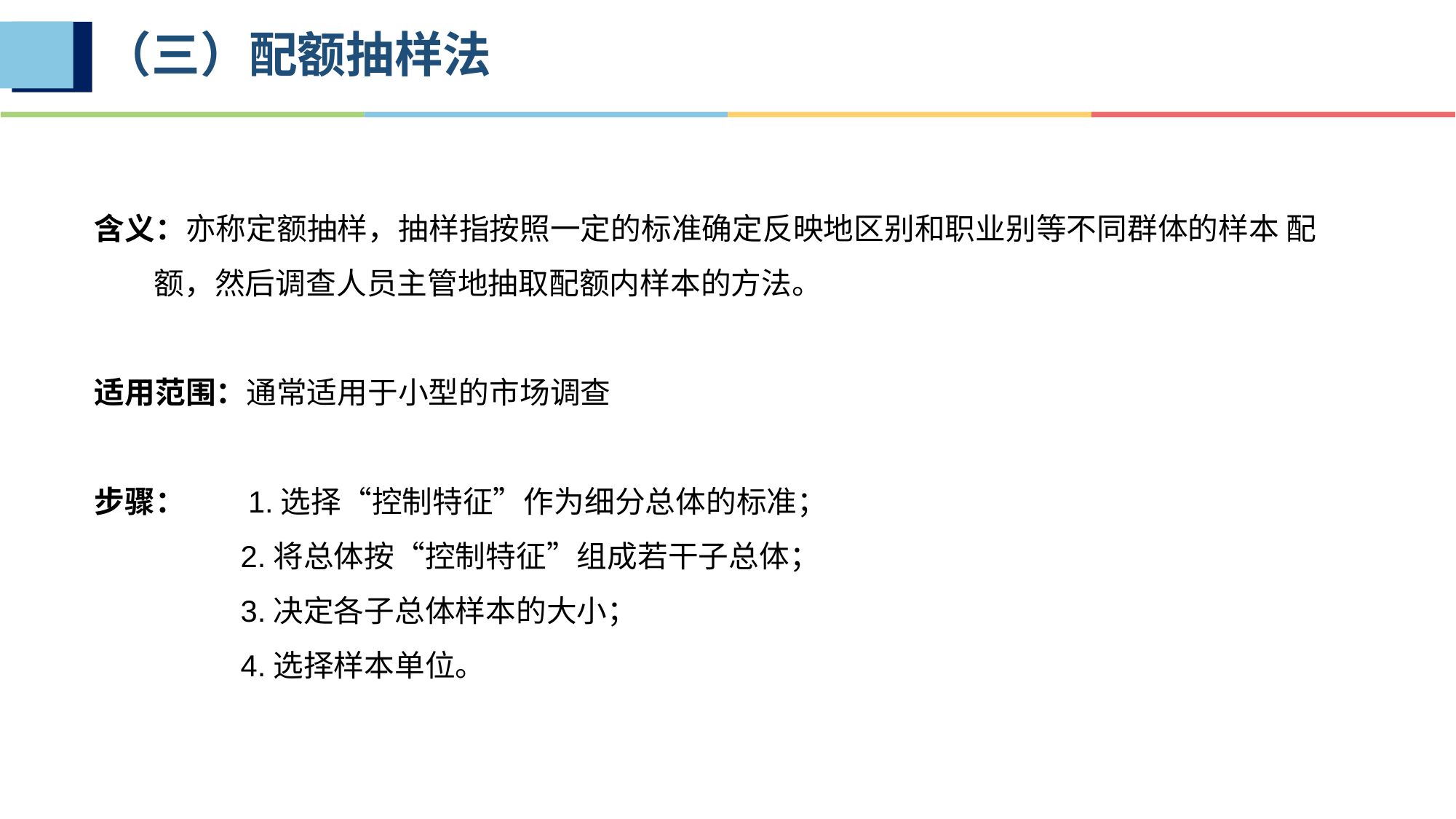

# （三）配额抽样法

含义：亦称定额抽样，抽样指按照一定的标准确定反映地区别和职业别等不同群体的样本 配
                 额，然后调查人员主管地抽取配额内样本的方法。

适用范围：通常适用于小型的市场调查

步骤：        1.选择“控制特征”作为细分总体的标准；
                             2.将总体按“控制特征”组成若干子总体；
                             3.决定各子总体样本的大小；
                             4.选择样本单位。